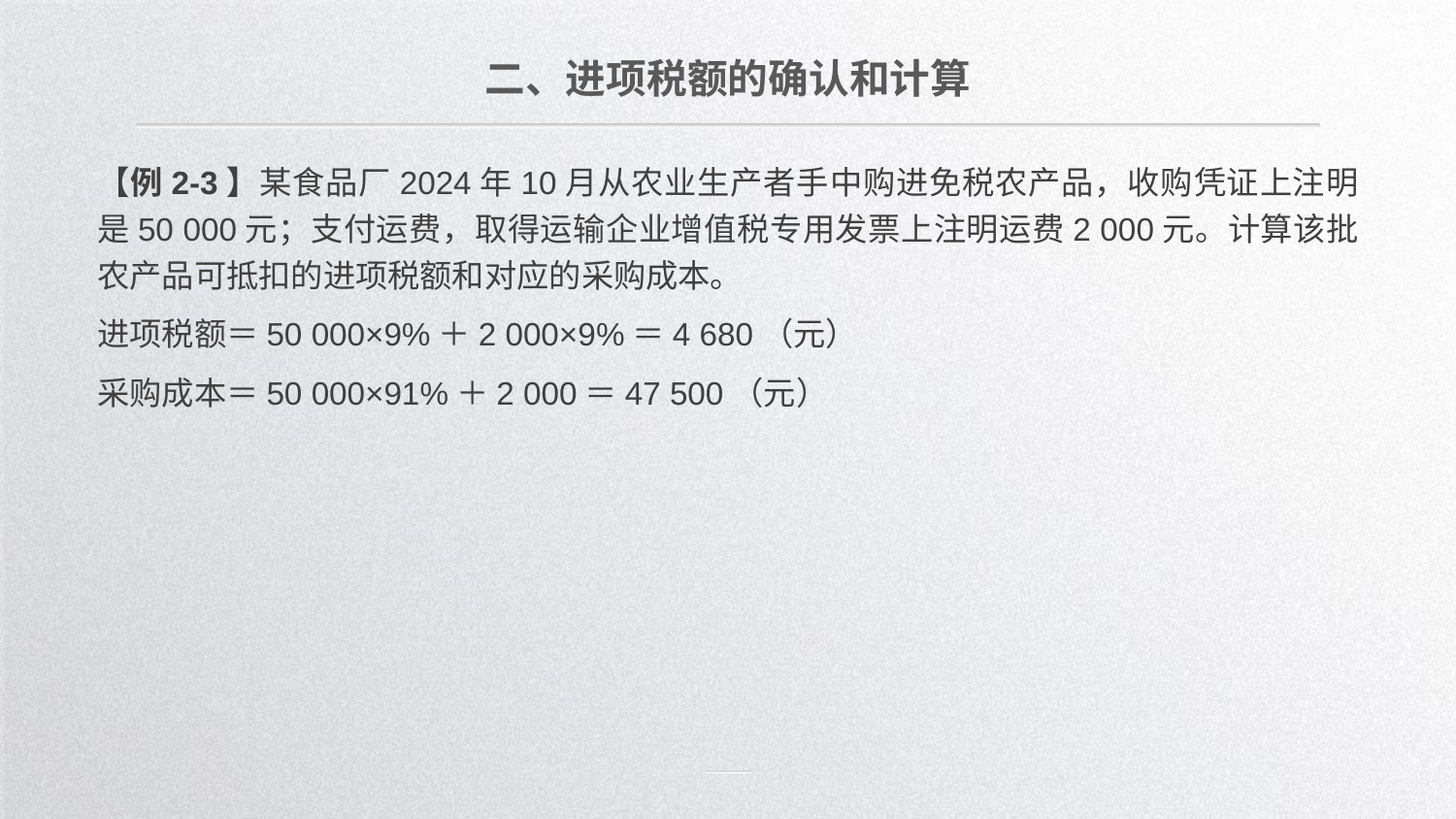

二、进项税额的确认和计算
【例2-3】某食品厂2024年10月从农业生产者手中购进免税农产品，收购凭证上注明是50 000元；支付运费，取得运输企业增值税专用发票上注明运费2 000元。计算该批农产品可抵扣的进项税额和对应的采购成本。
进项税额＝50 000×9%＋2 000×9%＝4 680（元）
采购成本＝50 000×91%＋2 000＝47 500（元）